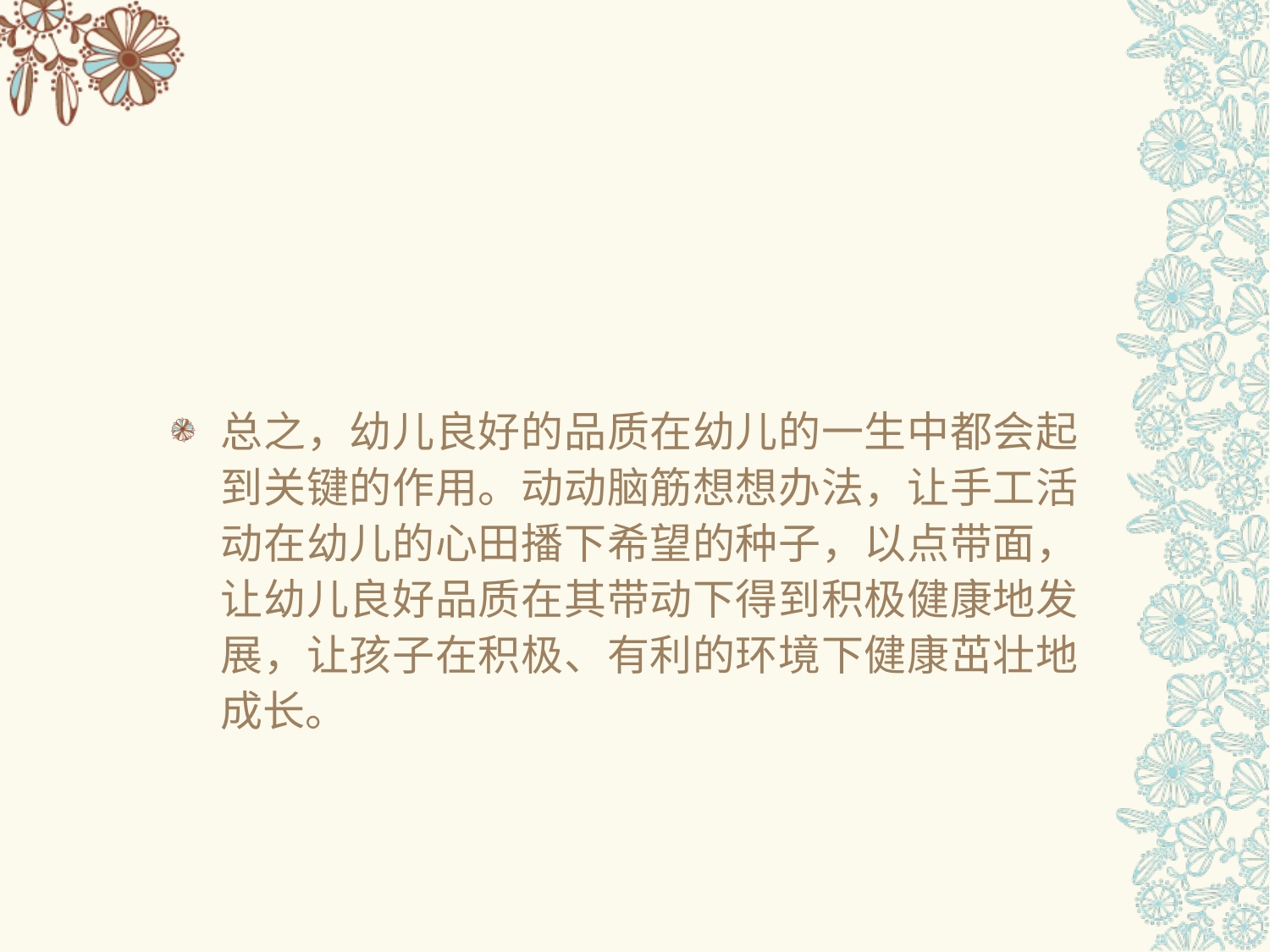

总之，幼儿良好的品质在幼儿的一生中都会起到关键的作用。动动脑筋想想办法，让手工活动在幼儿的心田播下希望的种子，以点带面，让幼儿良好品质在其带动下得到积极健康地发展，让孩子在积极、有利的环境下健康茁壮地成长。